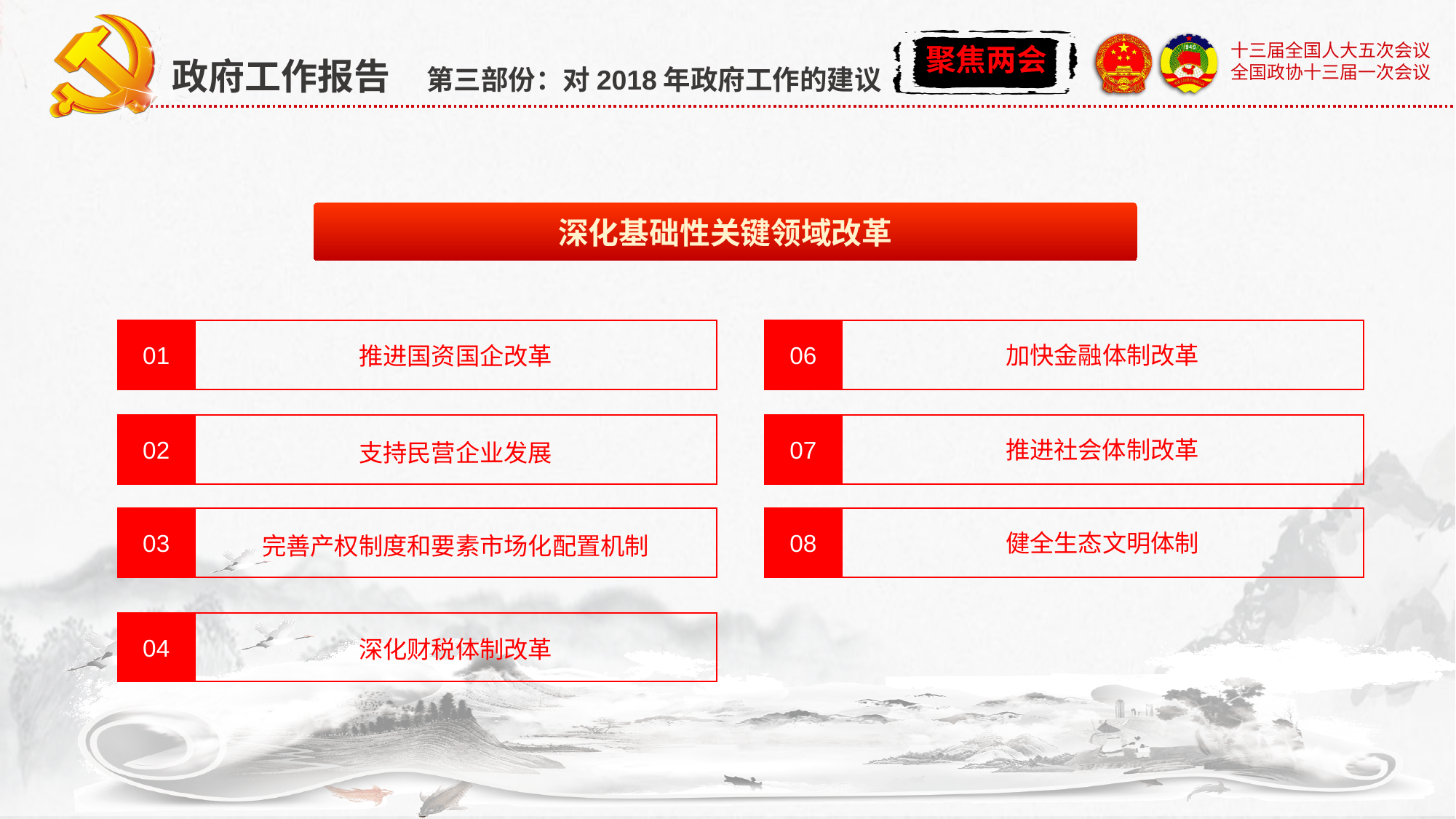

政府工作报告  第三部份：对2018年政府工作的建议
深化基础性关键领域改革
01

推进国资国企改革
06

加快金融体制改革
02

支持民营企业发展
07

推进社会体制改革
03

完善产权制度和要素市场化配置机制
08

健全生态文明体制
04

深化财税体制改革